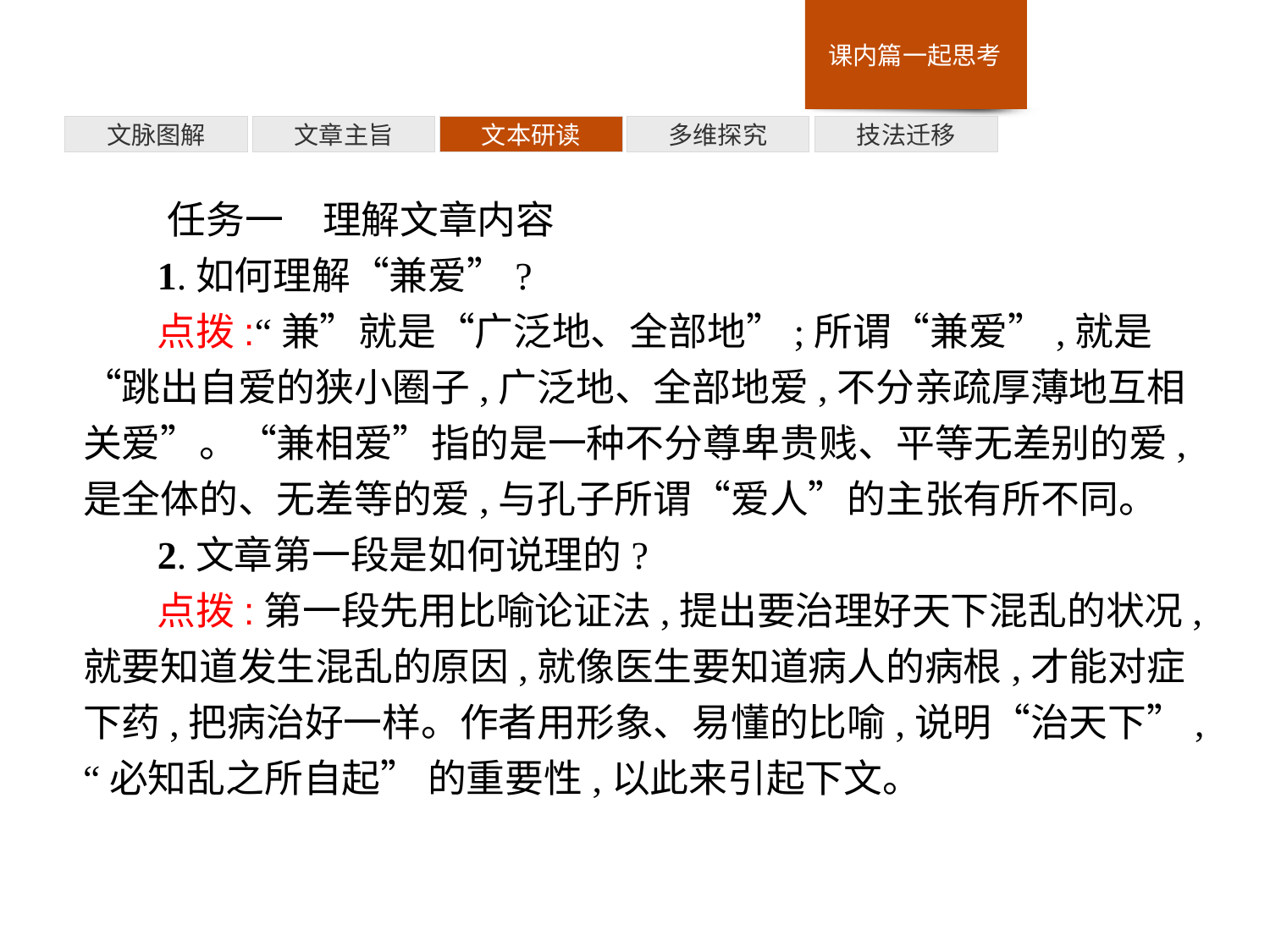

技法迁移
多维探究
文本研读
文章主旨
文脉图解
任务一　理解文章内容
1.如何理解“兼爱”?
点拨:“兼”就是“广泛地、全部地”;所谓“兼爱”,就是“跳出自爱的狭小圈子,广泛地、全部地爱,不分亲疏厚薄地互相关爱”。“兼相爱”指的是一种不分尊卑贵贱、平等无差别的爱,是全体的、无差等的爱,与孔子所谓“爱人”的主张有所不同。
2.文章第一段是如何说理的?
点拨:第一段先用比喻论证法,提出要治理好天下混乱的状况,就要知道发生混乱的原因,就像医生要知道病人的病根,才能对症下药,把病治好一样。作者用形象、易懂的比喻,说明“治天下”,“必知乱之所自起” 的重要性,以此来引起下文。